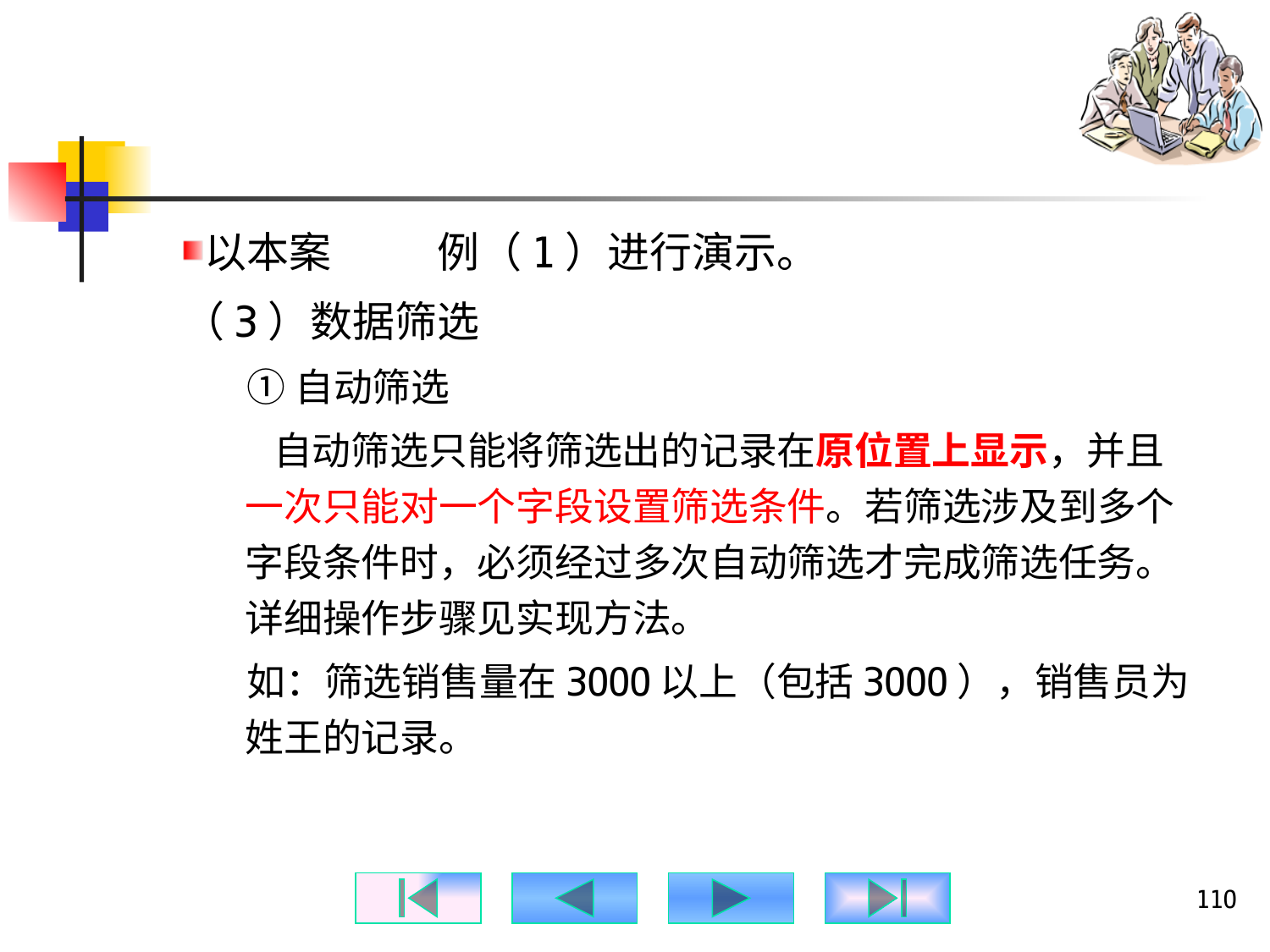

#
以本案	例（1）进行演示。
（3）数据筛选
①自动筛选
  自动筛选只能将筛选出的记录在原位置上显示，并且一次只能对一个字段设置筛选条件。若筛选涉及到多个字段条件时，必须经过多次自动筛选才完成筛选任务。详细操作步骤见实现方法。
如：筛选销售量在3000以上（包括3000），销售员为姓王的记录。
110